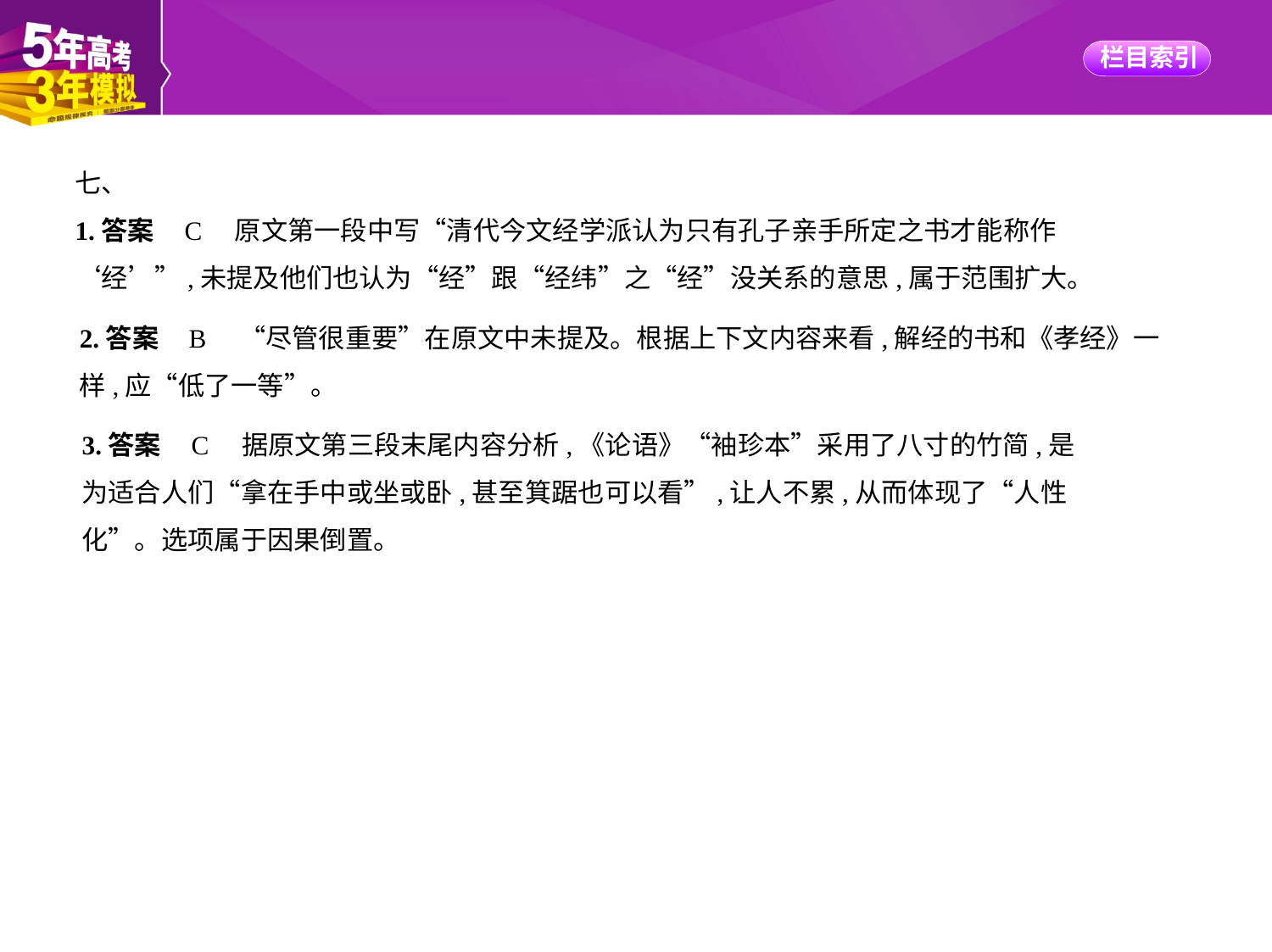

七、
1.答案    C　原文第一段中写“清代今文经学派认为只有孔子亲手所定之书才能称作
‘经’”,未提及他们也认为“经”跟“经纬”之“经”没关系的意思,属于范围扩大。
2.答案    B　“尽管很重要”在原文中未提及。根据上下文内容来看,解经的书和《孝经》一
样,应“低了一等”。
3.答案    C　据原文第三段末尾内容分析,《论语》“袖珍本”采用了八寸的竹简,是为适合人们“拿在手中或坐或卧,甚至箕踞也可以看”,让人不累,从而体现了“人性化”。选项属于因果倒置。